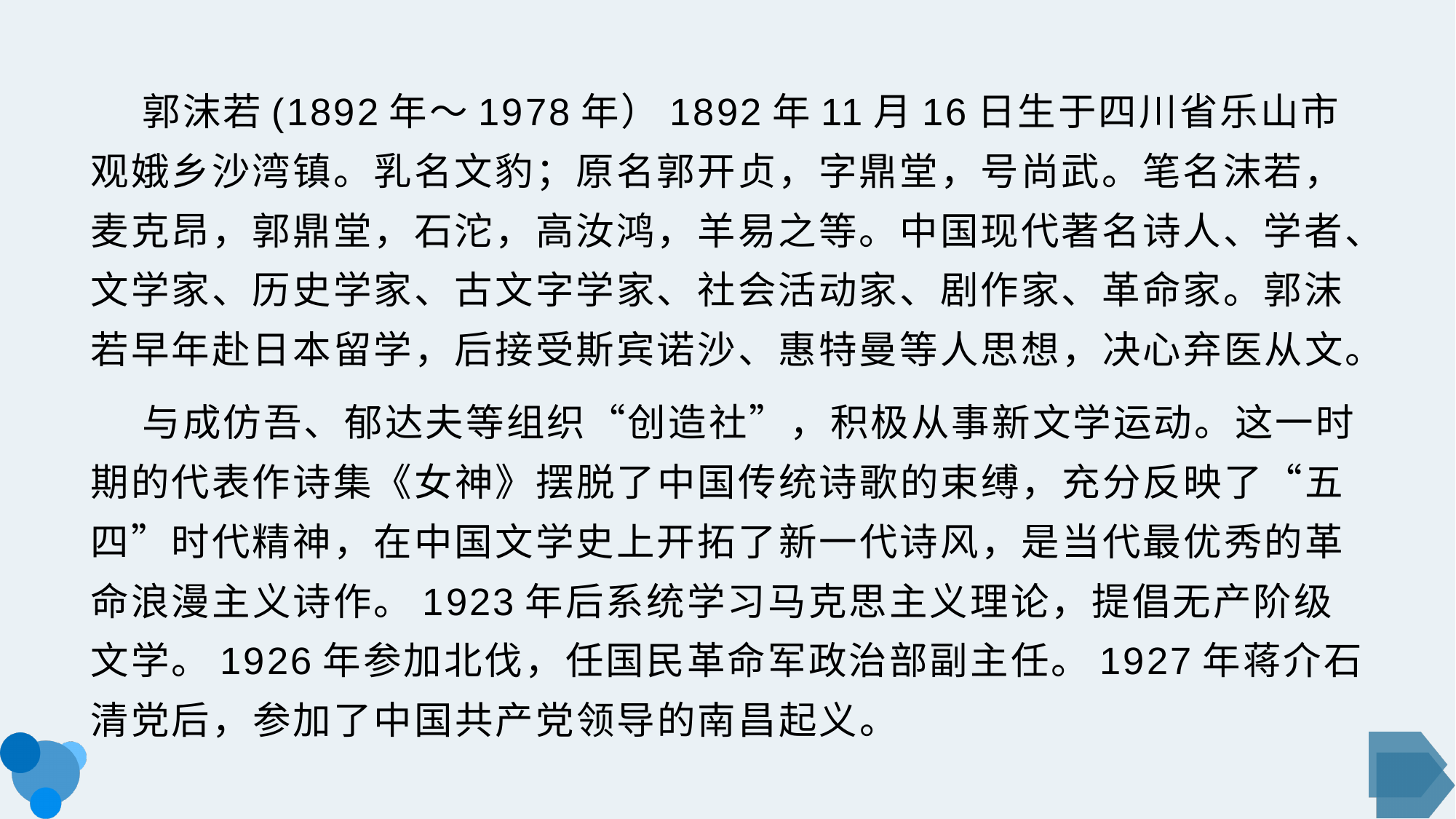

郭沫若(1892年～1978年）1892年11月16日生于四川省乐山市观娥乡沙湾镇。乳名文豹；原名郭开贞，字鼎堂，号尚武。笔名沫若，麦克昂，郭鼎堂，石沱，高汝鸿，羊易之等。中国现代著名诗人、学者、文学家、历史学家、古文字学家、社会活动家、剧作家、革命家。郭沫若早年赴日本留学，后接受斯宾诺沙、惠特曼等人思想，决心弃医从文。
    与成仿吾、郁达夫等组织“创造社”，积极从事新文学运动。这一时期的代表作诗集《女神》摆脱了中国传统诗歌的束缚，充分反映了“五四”时代精神，在中国文学史上开拓了新一代诗风，是当代最优秀的革命浪漫主义诗作。1923年后系统学习马克思主义理论，提倡无产阶级文学。1926年参加北伐，任国民革命军政治部副主任。1927年蒋介石清党后，参加了中国共产党领导的南昌起义。